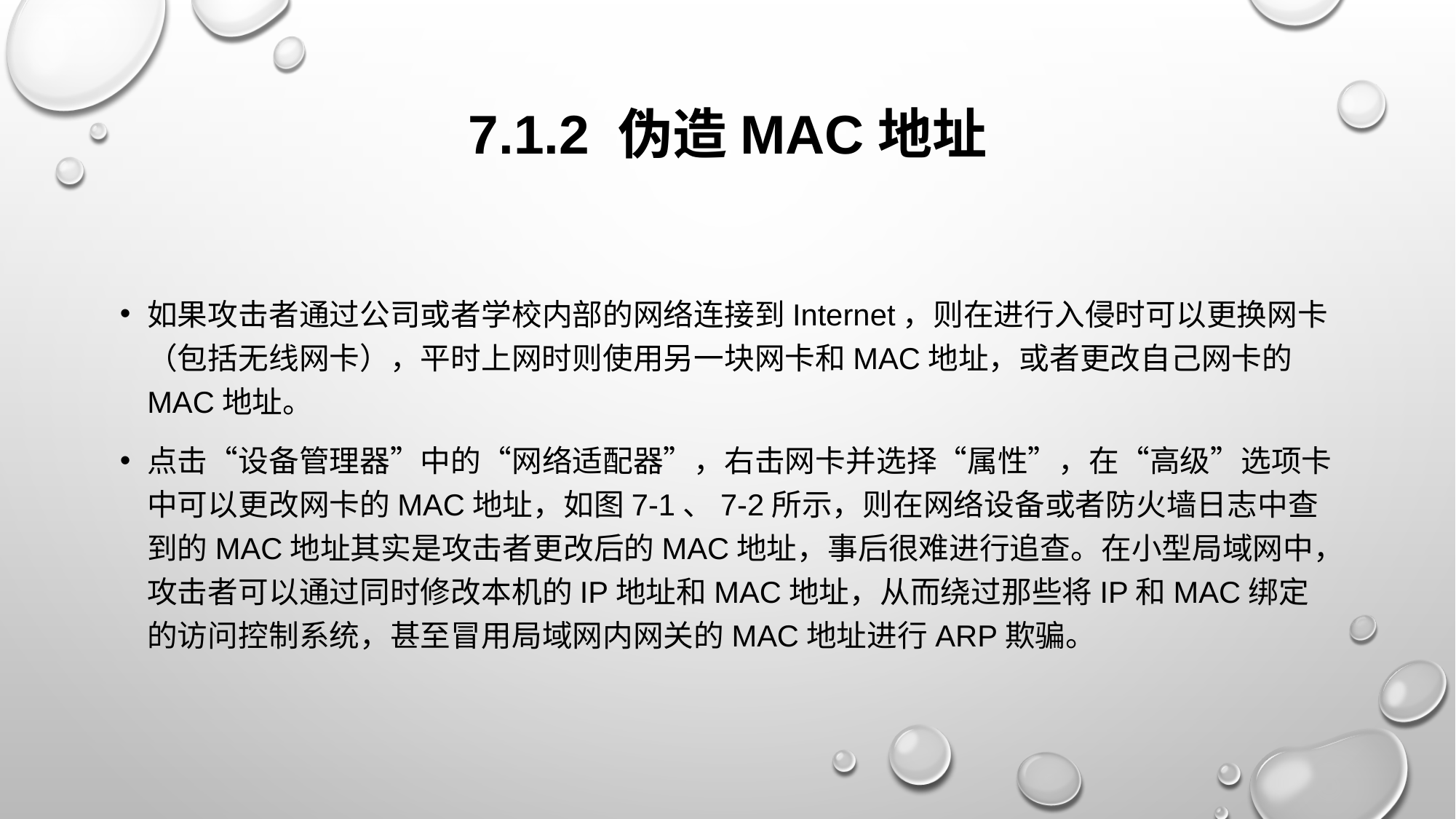

# 7.1.2 伪造MAC地址
如果攻击者通过公司或者学校内部的网络连接到Internet，则在进行入侵时可以更换网卡（包括无线网卡），平时上网时则使用另一块网卡和MAC地址，或者更改自己网卡的MAC地址。
点击“设备管理器”中的“网络适配器”，右击网卡并选择“属性”，在“高级”选项卡中可以更改网卡的MAC地址，如图7-1、7-2所示，则在网络设备或者防火墙日志中查到的MAC地址其实是攻击者更改后的MAC地址，事后很难进行追查。在小型局域网中，攻击者可以通过同时修改本机的IP地址和MAC地址，从而绕过那些将IP和MAC绑定的访问控制系统，甚至冒用局域网内网关的MAC地址进行ARP欺骗。